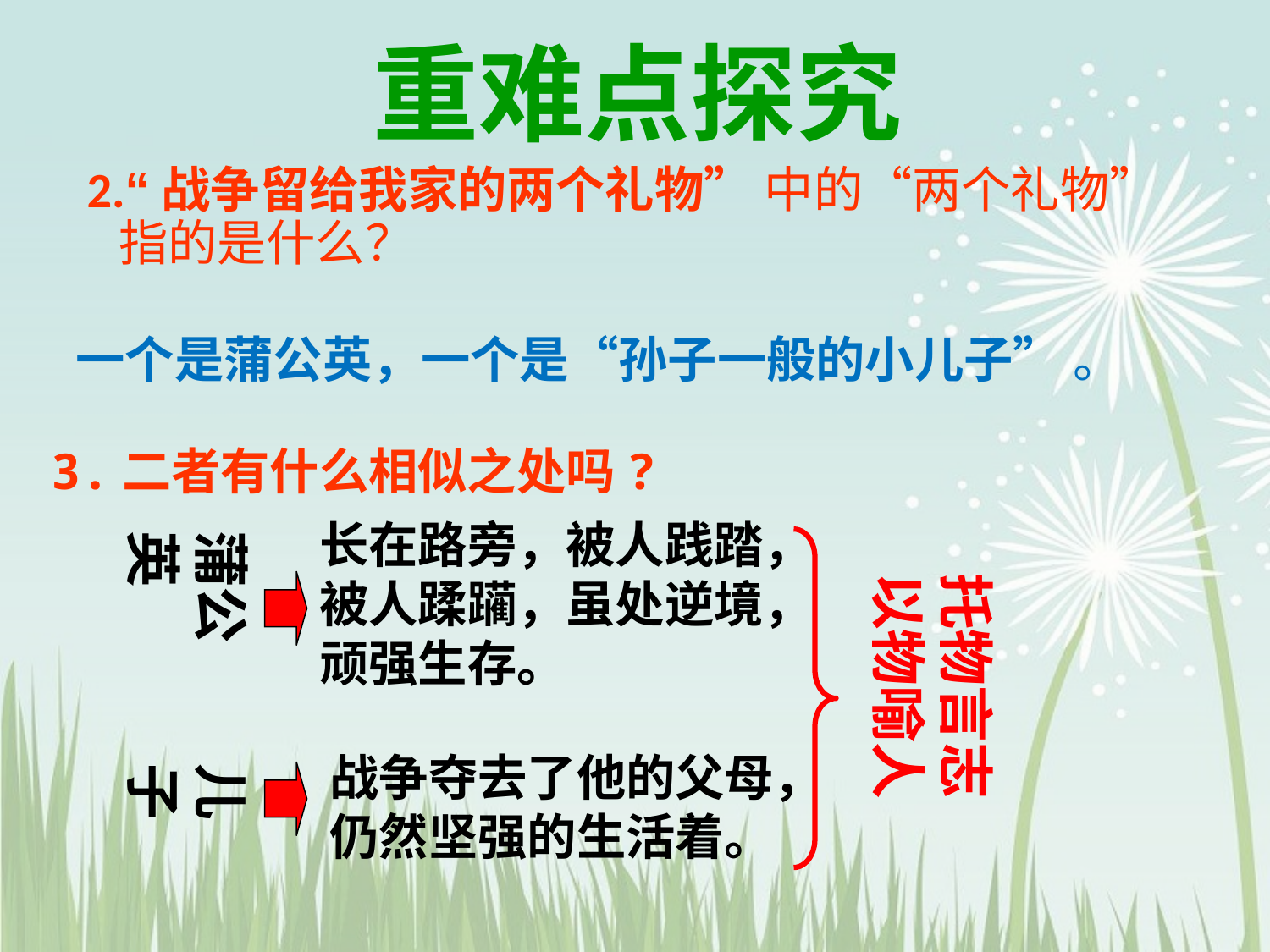

重难点探究
2.“战争留给我家的两个礼物” 中的“两个礼物”指的是什么？

一个是蒲公英，一个是“孙子一般的小儿子” 。
3.二者有什么相似之处吗?
长在路旁，被人践踏，被人蹂躏，虽处逆境，顽强生存。

蒲公英

托物言志
以物喻人
战争夺去了他的父母，
仍然坚强的生活着。

儿子